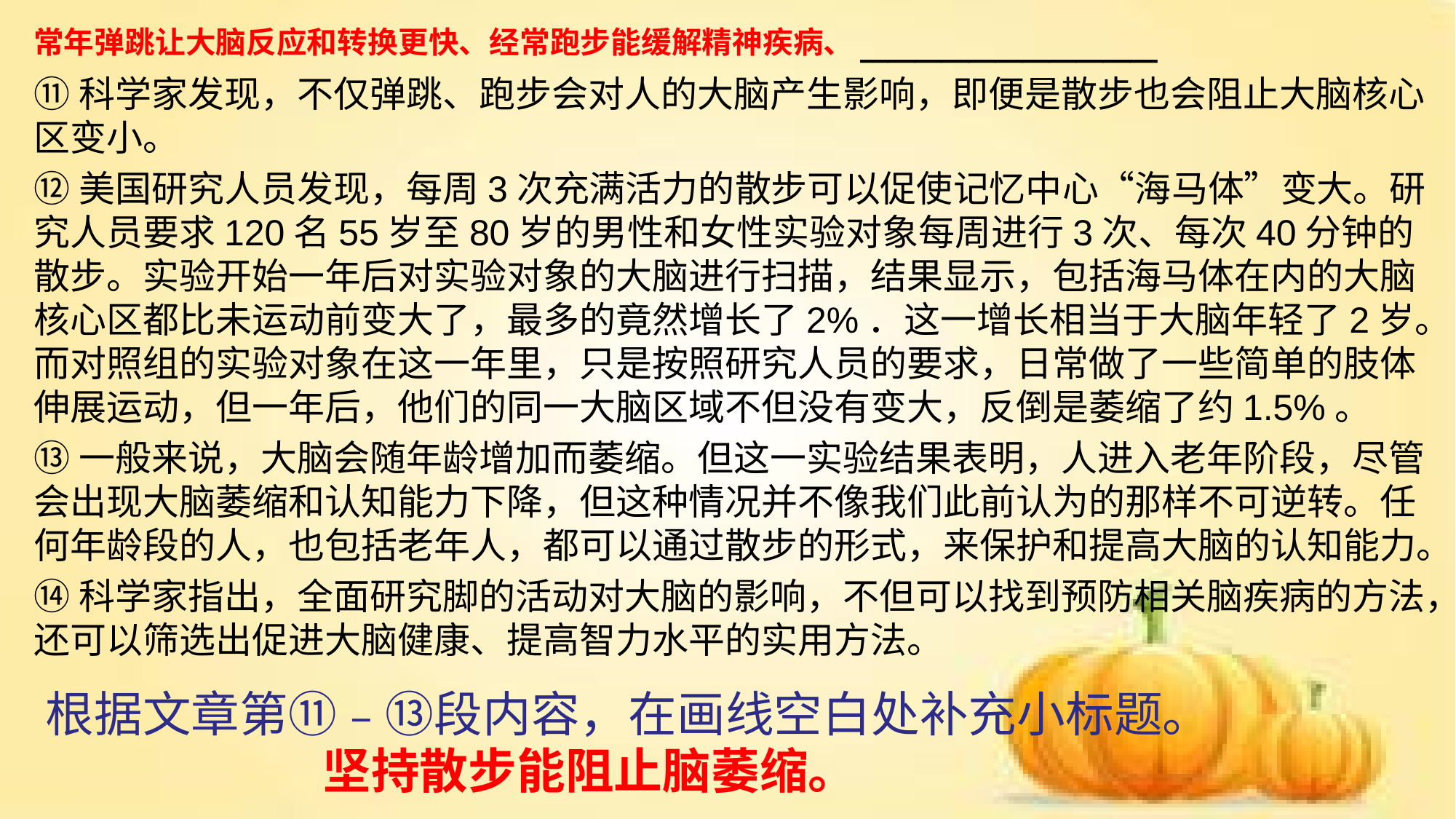

常年弹跳让大脑反应和转换更快、经常跑步能缓解精神疾病、___________
⑪科学家发现，不仅弹跳、跑步会对人的大脑产生影响，即便是散步也会阻止大脑核心区变小。
⑫美国研究人员发现，每周3次充满活力的散步可以促使记忆中心“海马体”变大。研究人员要求120名55岁至80岁的男性和女性实验对象每周进行3次、每次40分钟的散步。实验开始一年后对实验对象的大脑进行扫描，结果显示，包括海马体在内的大脑核心区都比未运动前变大了，最多的竟然增长了2%．这一增长相当于大脑年轻了2岁。而对照组的实验对象在这一年里，只是按照研究人员的要求，日常做了一些简单的肢体伸展运动，但一年后，他们的同一大脑区域不但没有变大，反倒是萎缩了约1.5%。
⑬一般来说，大脑会随年龄增加而萎缩。但这一实验结果表明，人进入老年阶段，尽管会出现大脑萎缩和认知能力下降，但这种情况并不像我们此前认为的那样不可逆转。任何年龄段的人，也包括老年人，都可以通过散步的形式，来保护和提高大脑的认知能力。
⑭科学家指出，全面研究脚的活动对大脑的影响，不但可以找到预防相关脑疾病的方法，还可以筛选出促进大脑健康、提高智力水平的实用方法。

根据文章第⑪﹣⑬段内容，在画线空白处补充小标题。

坚持散步能阻止脑萎缩。